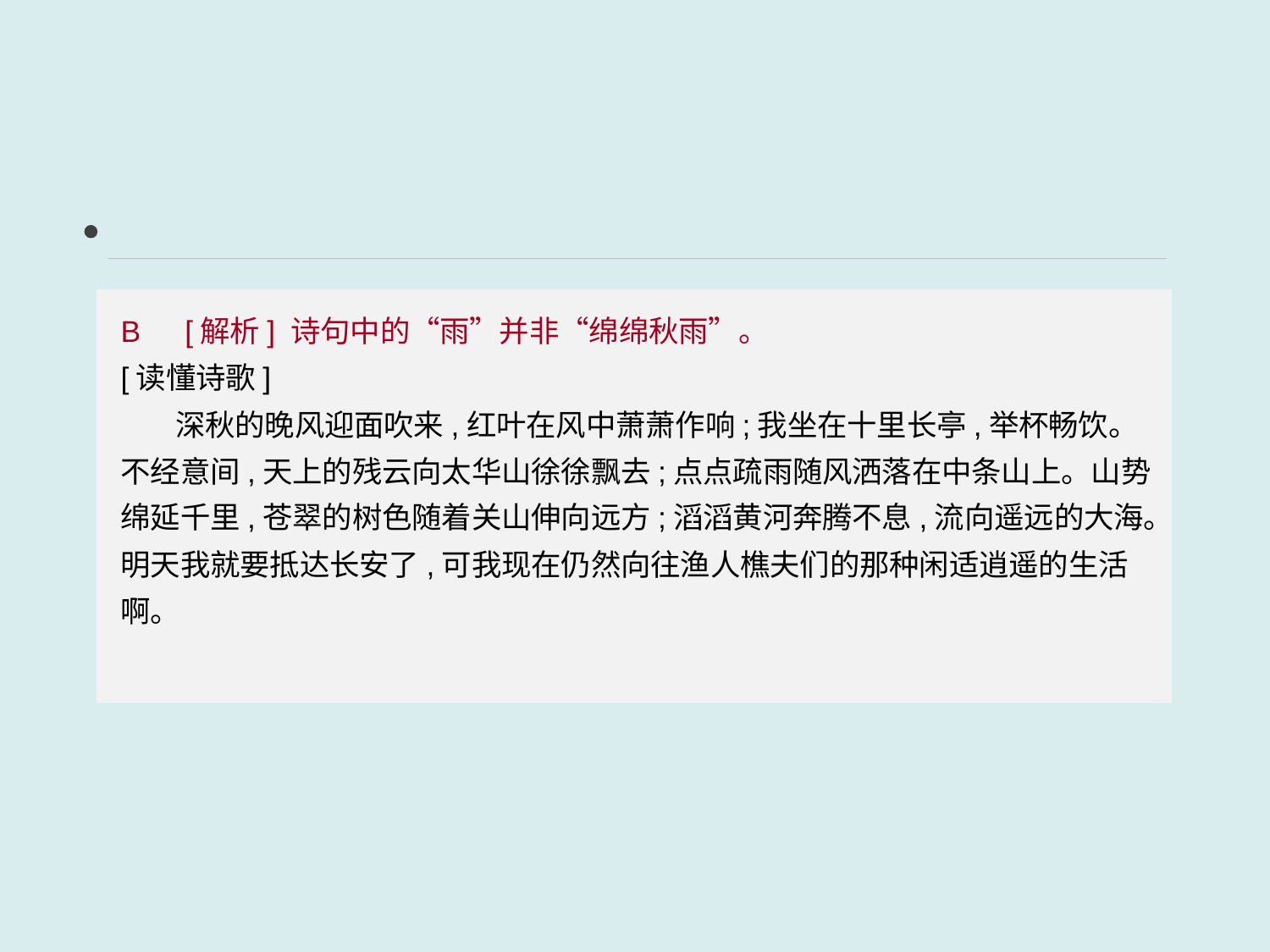

B　[解析] 诗句中的“雨”并非“绵绵秋雨”。
[读懂诗歌]
       深秋的晚风迎面吹来,红叶在风中萧萧作响;我坐在十里长亭,举杯畅饮。不经意间,天上的残云向太华山徐徐飘去;点点疏雨随风洒落在中条山上。山势绵延千里,苍翠的树色随着关山伸向远方;滔滔黄河奔腾不息,流向遥远的大海。明天我就要抵达长安了,可我现在仍然向往渔人樵夫们的那种闲适逍遥的生活啊。